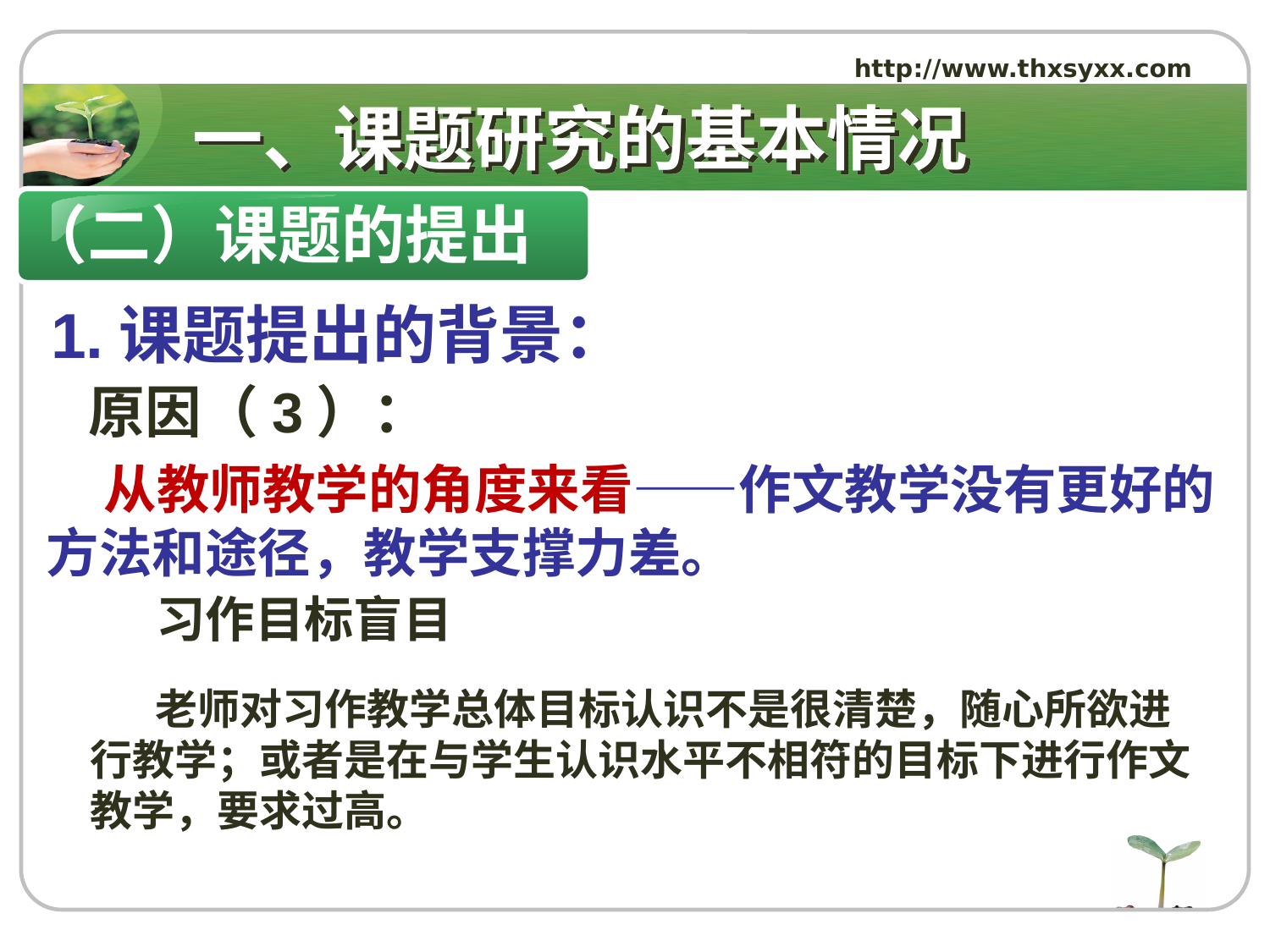

http://www.thxsyxx.com
# 一、课题研究的基本情况
（二）课题的提出

 1.课题提出的背景：
 原因（3）：
     从教师教学的角度来看——作文教学没有更好的方法和途径，教学支撑力差。
习作目标盲目
        老师对习作教学总体目标认识不是很清楚，随心所欲进行教学；或者是在与学生认识水平不相符的目标下进行作文教学，要求过高。